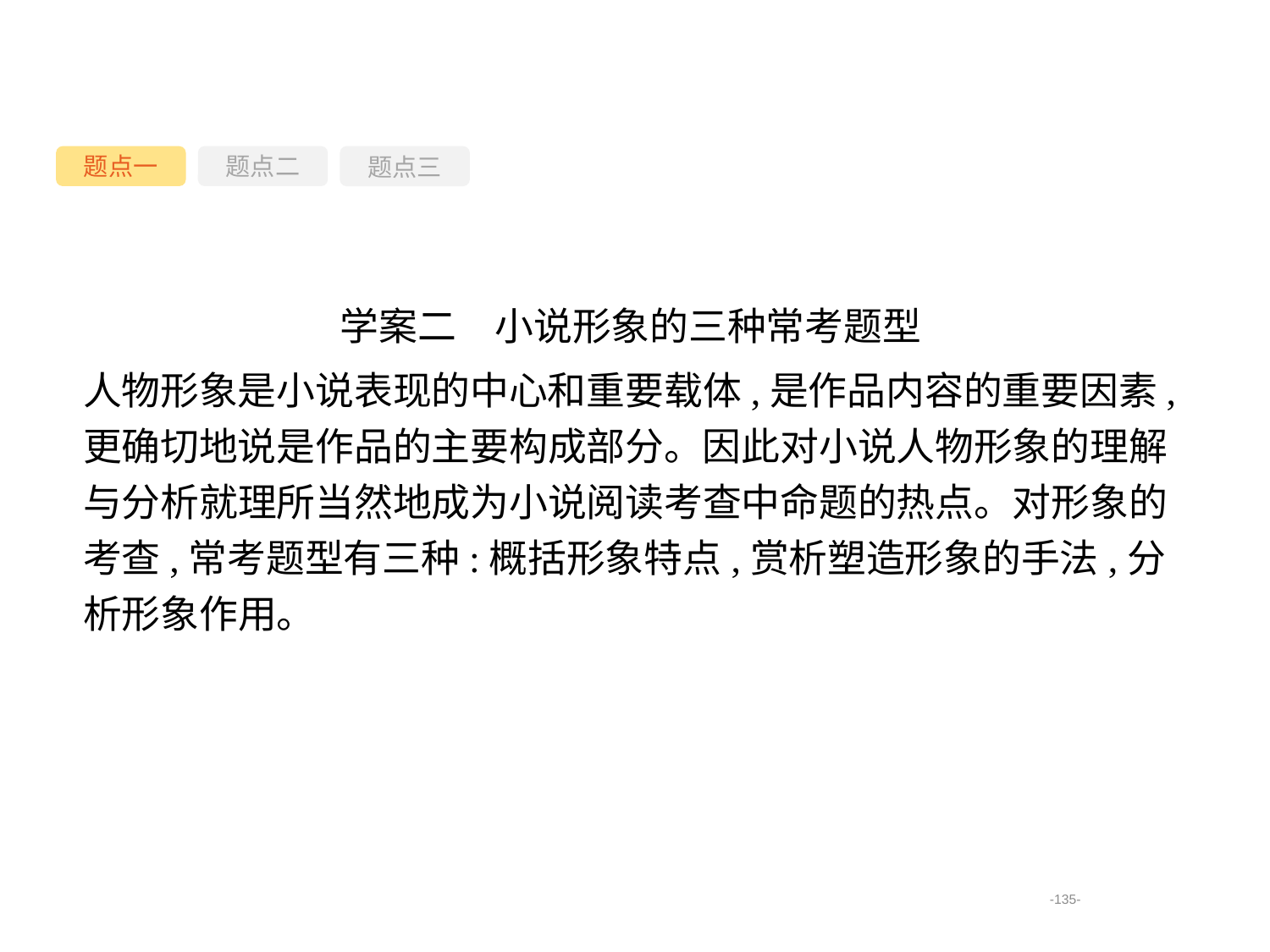

题点一
题点三
题点二
学案二　小说形象的三种常考题型
人物形象是小说表现的中心和重要载体,是作品内容的重要因素,更确切地说是作品的主要构成部分。因此对小说人物形象的理解与分析就理所当然地成为小说阅读考查中命题的热点。对形象的考查,常考题型有三种:概括形象特点,赏析塑造形象的手法,分析形象作用。
-135-